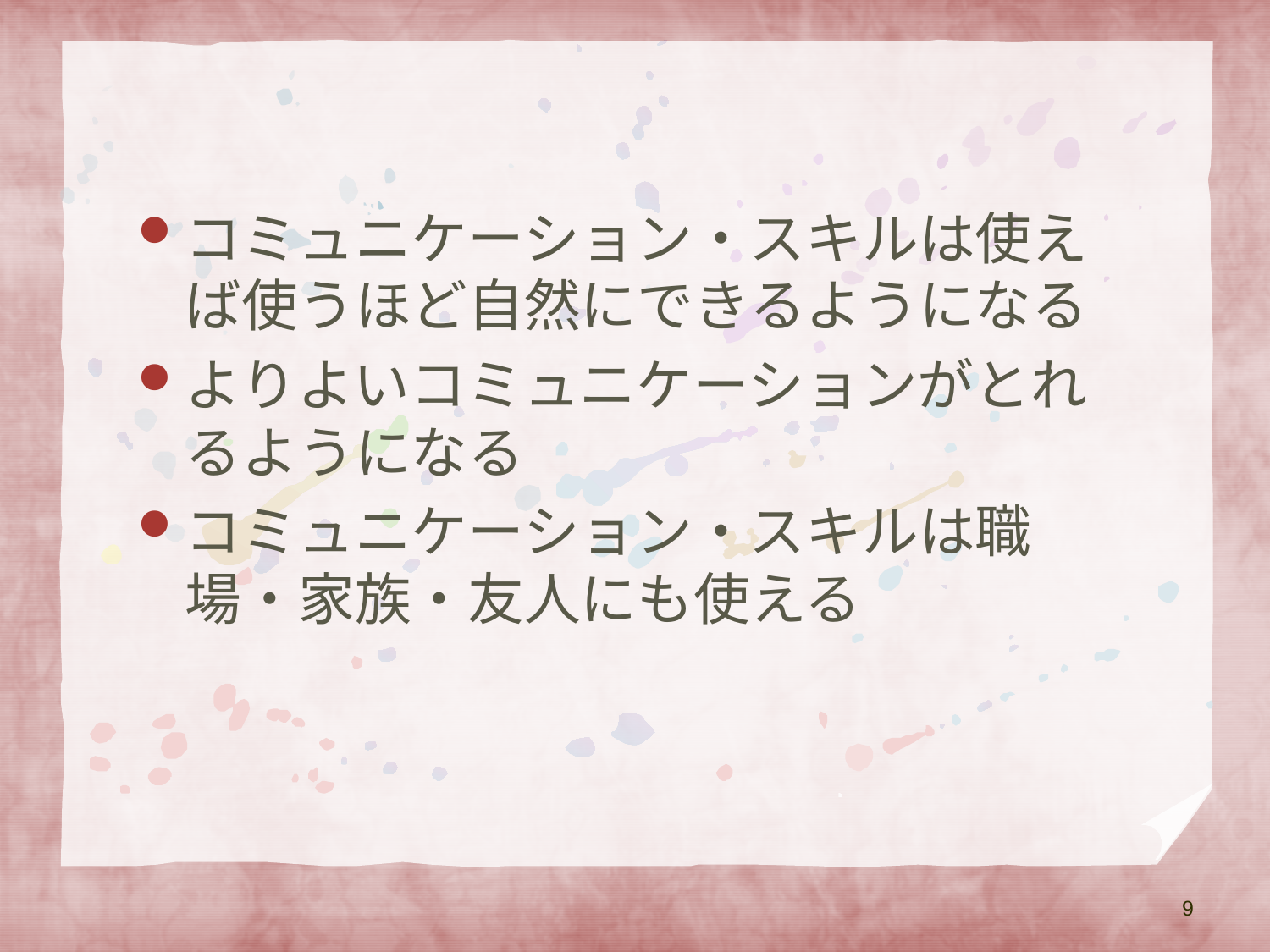

コミュニケーション・スキルは使えば使うほど自然にできるようになる
よりよいコミュニケーションがとれるようになる
コミュニケーション・スキルは職場・家族・友人にも使える
9